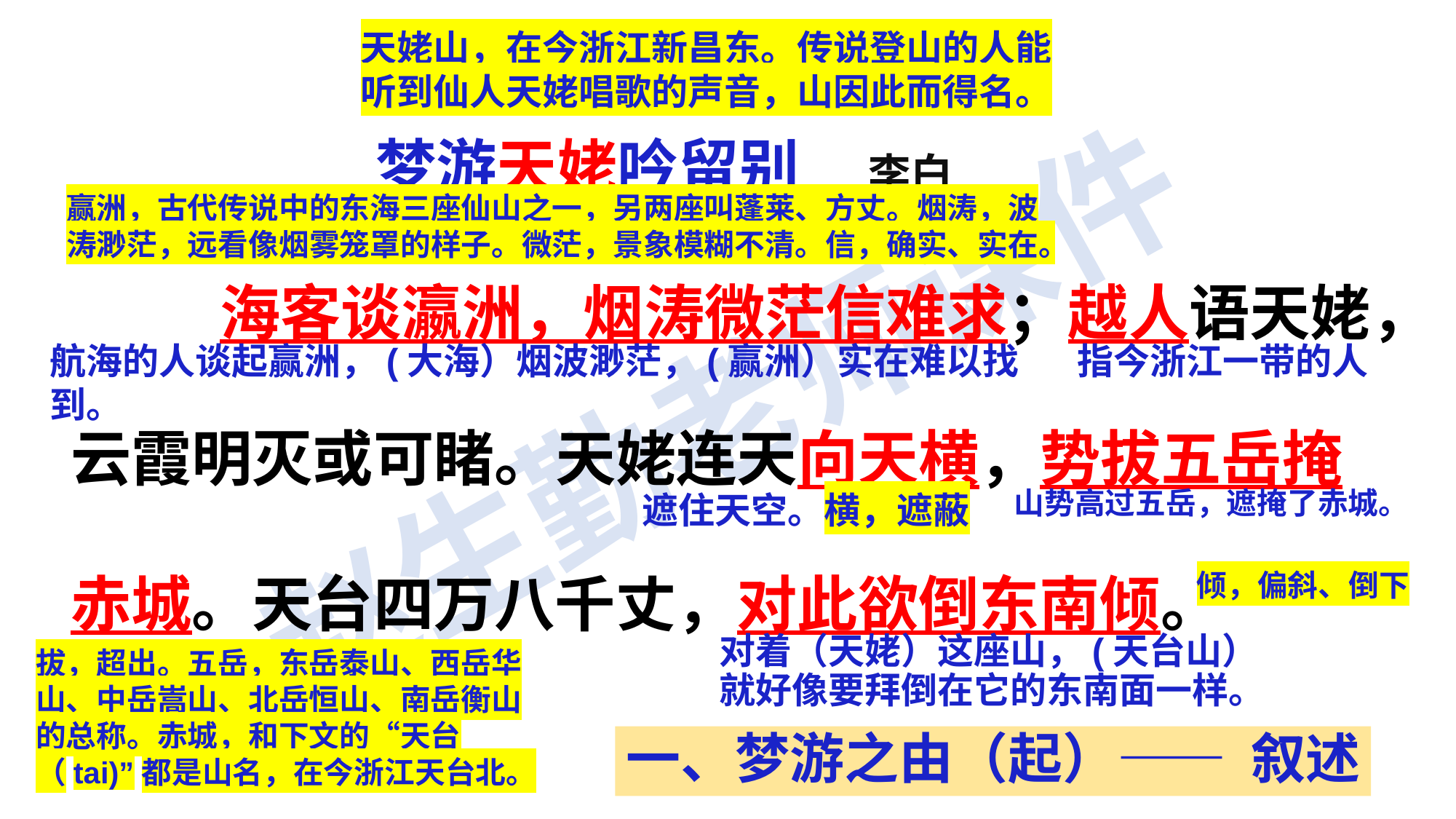

天姥山，在今浙江新昌东。传说登山的人能听到仙人天姥唱歌的声音，山因此而得名。
                     梦游天姥吟留别     李白
 　　海客谈瀛洲，烟涛微茫信难求；越人语天姥，云霞明灭或可睹。天姥连天向天横，势拔五岳掩赤城。天台四万八千丈，对此欲倒东南倾。
赢洲，古代传说中的东海三座仙山之一，另两座叫蓬莱、方丈。烟涛，波涛渺茫，远看像烟雾笼罩的样子。微茫，景象模糊不清。信，确实、实在。
航海的人谈起赢洲，(大海）烟波渺茫，(赢洲）实在难以找到。
指今浙江一带的人
山势高过五岳，遮掩了赤城。
遮住天空。横，遮蔽
倾，偏斜、倒下
对着（天姥）这座山，(天台山）就好像要拜倒在它的东南面一样。
拔，超出。五岳，东岳泰山、西岳华山、中岳嵩山、北岳恒山、南岳衡山的总称。赤城，和下文的“天台（tai)”都是山名，在今浙江天台北。
一、梦游之由（起）——  叙述